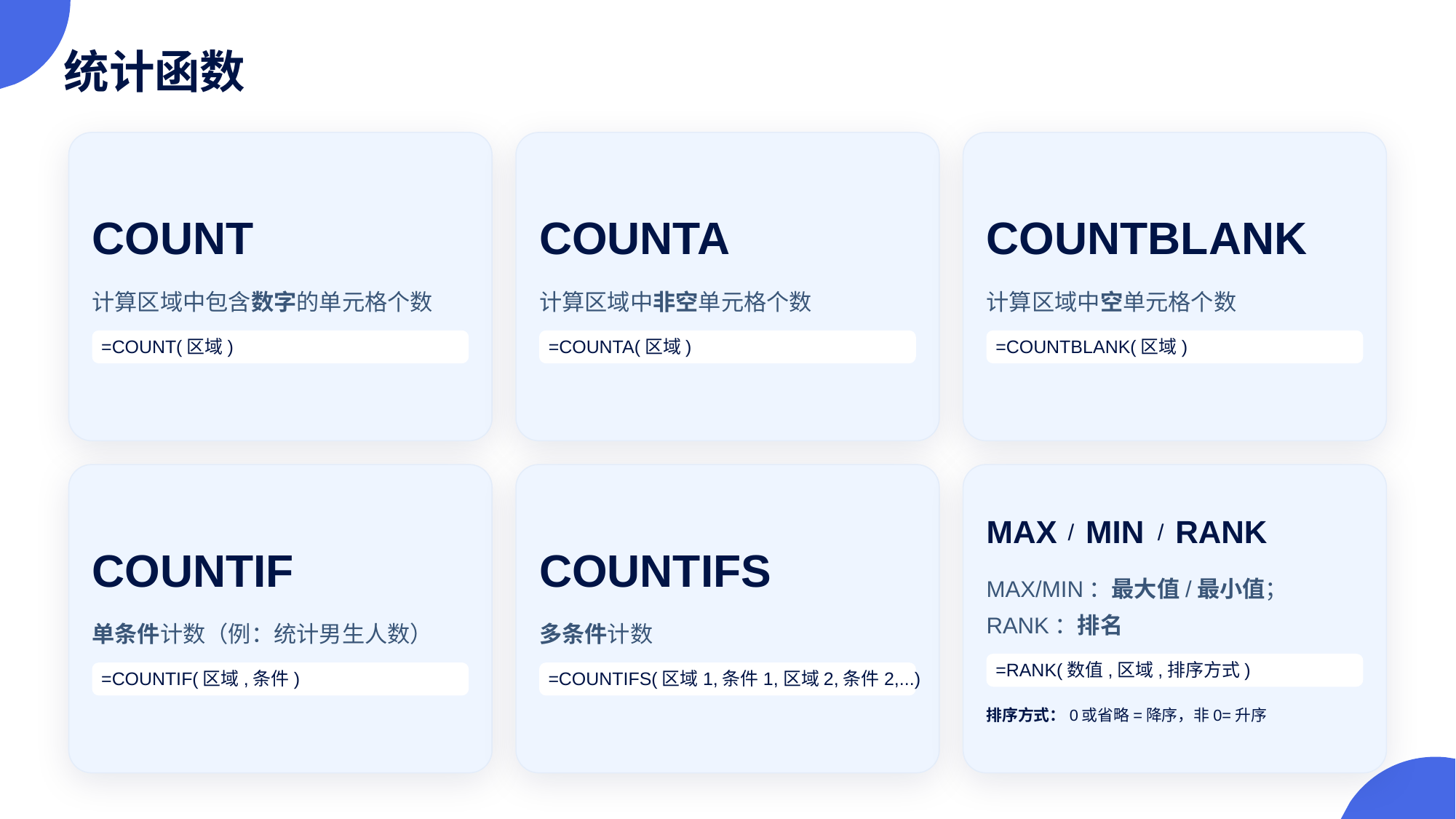

统计函数

COUNT
COUNTA
COUNTBLANK
计算区域中包含数字的单元格个数
计算区域中非空单元格个数
计算区域中空单元格个数

=COUNT(区域)
=COUNTA(区域)
=COUNTBLANK(区域)

MAX
MIN
RANK
/
/
COUNTIF
COUNTIFS
MAX/MIN：最大值/最小值；RANK：排名
单条件计数（例：统计男生人数）
多条件计数

=RANK(数值,区域,排序方式)

=COUNTIF(区域,条件)
=COUNTIFS(区域1,条件1,区域2,条件2,...)
排序方式：0或省略=降序，非0=升序